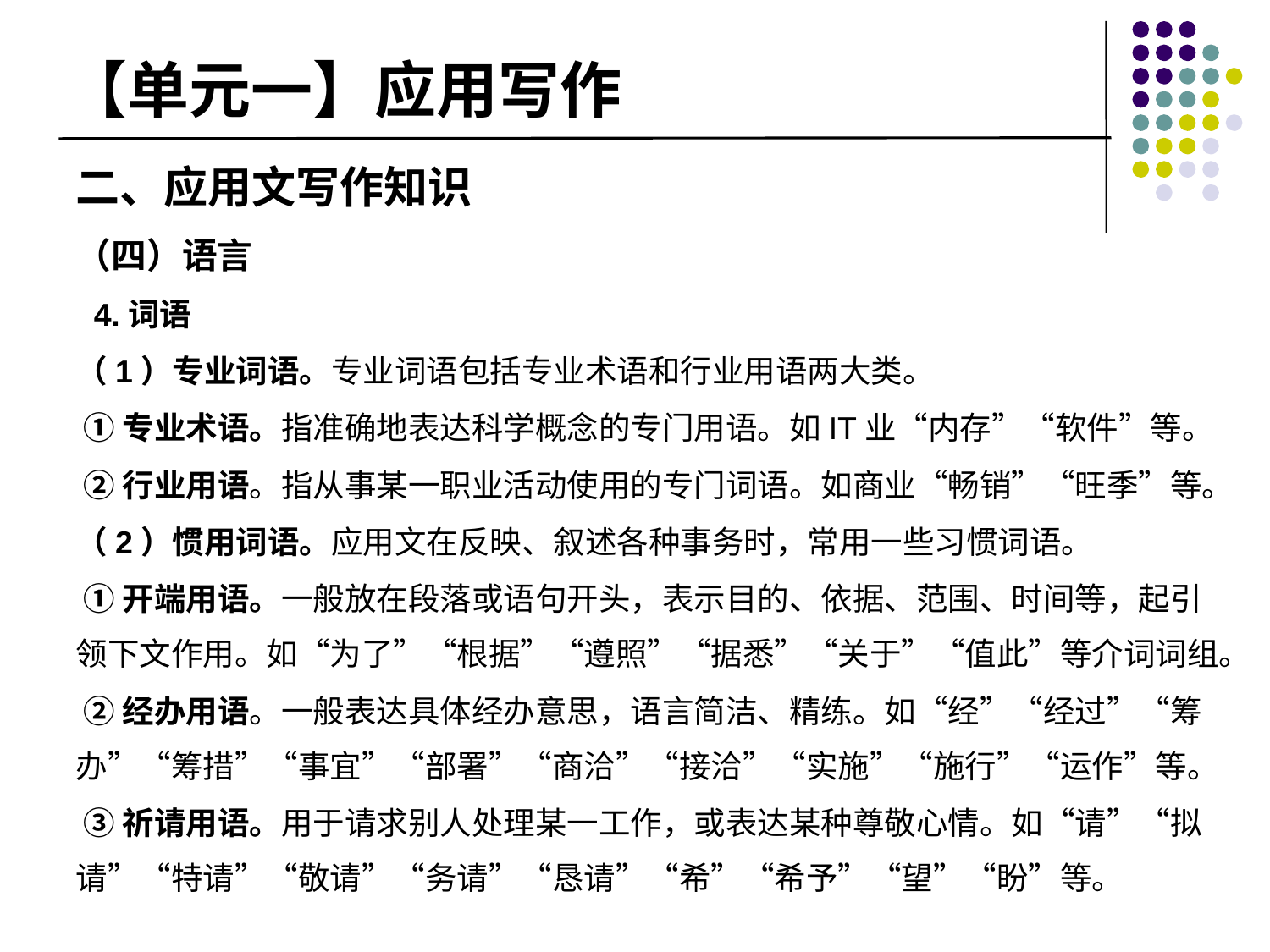

# 【单元一】应用写作
二、应用文写作知识
（四）语言
  4.词语
（1）专业词语。专业词语包括专业术语和行业用语两大类。
 ①专业术语。指准确地表达科学概念的专门用语。如IT业“内存”“软件”等。
 ②行业用语。指从事某一职业活动使用的专门词语。如商业“畅销”“旺季”等。
（2）惯用词语。应用文在反映、叙述各种事务时，常用一些习惯词语。
 ①开端用语。一般放在段落或语句开头，表示目的、依据、范围、时间等，起引领下文作用。如“为了”“根据”“遵照”“据悉”“关于”“值此”等介词词组。
 ②经办用语。一般表达具体经办意思，语言简洁、精练。如“经”“经过”“筹办”“筹措”“事宜”“部署”“商洽”“接洽”“实施”“施行”“运作”等。
 ③祈请用语。用于请求别人处理某一工作，或表达某种尊敬心情。如“请”“拟请”“特请”“敬请”“务请”“恳请”“希”“希予”“望”“盼”等。